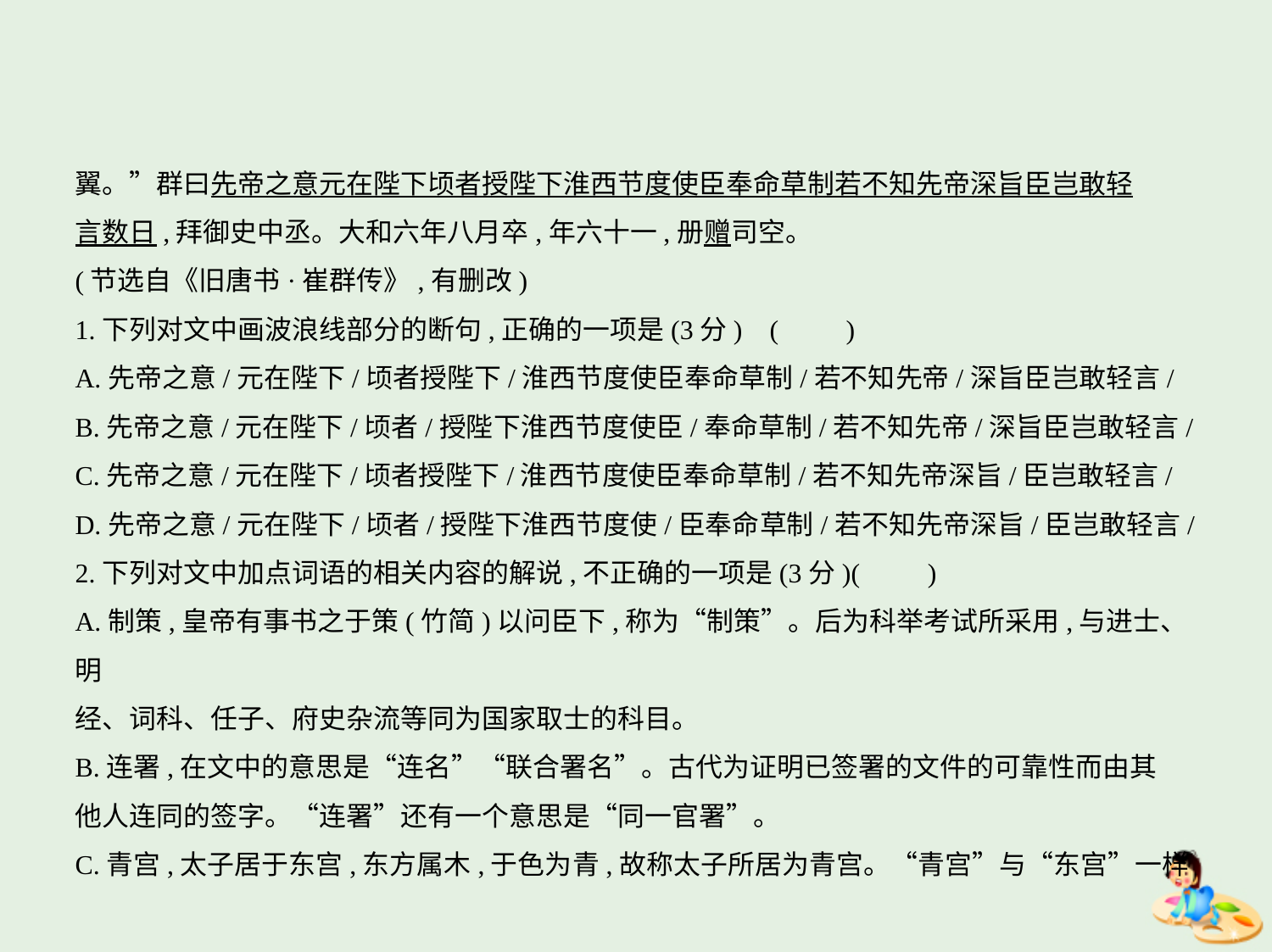

翼。”群曰先帝之意元在陛下顷者授陛下淮西节度使臣奉命草制若不知先帝深旨臣岂敢轻
言数日,拜御史中丞。大和六年八月卒,年六十一,册赠司空。
(节选自《旧唐书·崔群传》,有删改)
1.下列对文中画波浪线部分的断句,正确的一项是(3分) (　　)
A.先帝之意/元在陛下/顷者授陛下/淮西节度使臣奉命草制/若不知先帝/深旨臣岂敢轻言/
B.先帝之意/元在陛下/顷者/授陛下淮西节度使臣/奉命草制/若不知先帝/深旨臣岂敢轻言/
C.先帝之意/元在陛下/顷者授陛下/淮西节度使臣奉命草制/若不知先帝深旨/臣岂敢轻言/
D.先帝之意/元在陛下/顷者/授陛下淮西节度使/臣奉命草制/若不知先帝深旨/臣岂敢轻言/
2.下列对文中加点词语的相关内容的解说,不正确的一项是(3分)(　　)
A.制策,皇帝有事书之于策(竹简)以问臣下,称为“制策”。后为科举考试所采用,与进士、明
经、词科、任子、府史杂流等同为国家取士的科目。
B.连署,在文中的意思是“连名”“联合署名”。古代为证明已签署的文件的可靠性而由其
他人连同的签字。“连署”还有一个意思是“同一官署”。
C.青宫,太子居于东宫,东方属木,于色为青,故称太子所居为青宫。“青宫”与“东宫”一样